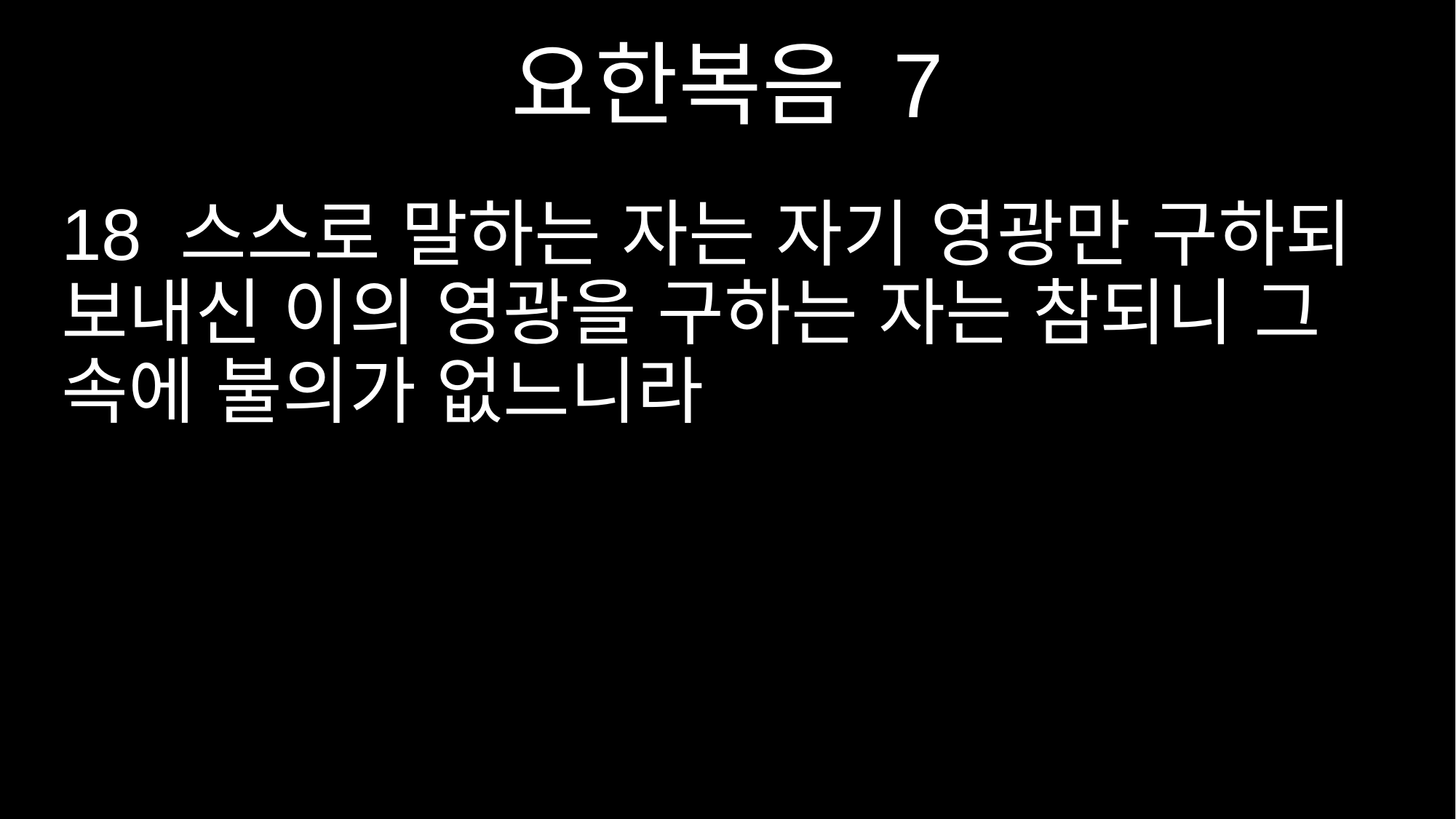

요한복음 7
18 스스로 말하는 자는 자기 영광만 구하되 보내신 이의 영광을 구하는 자는 참되니 그 속에 불의가 없느니라